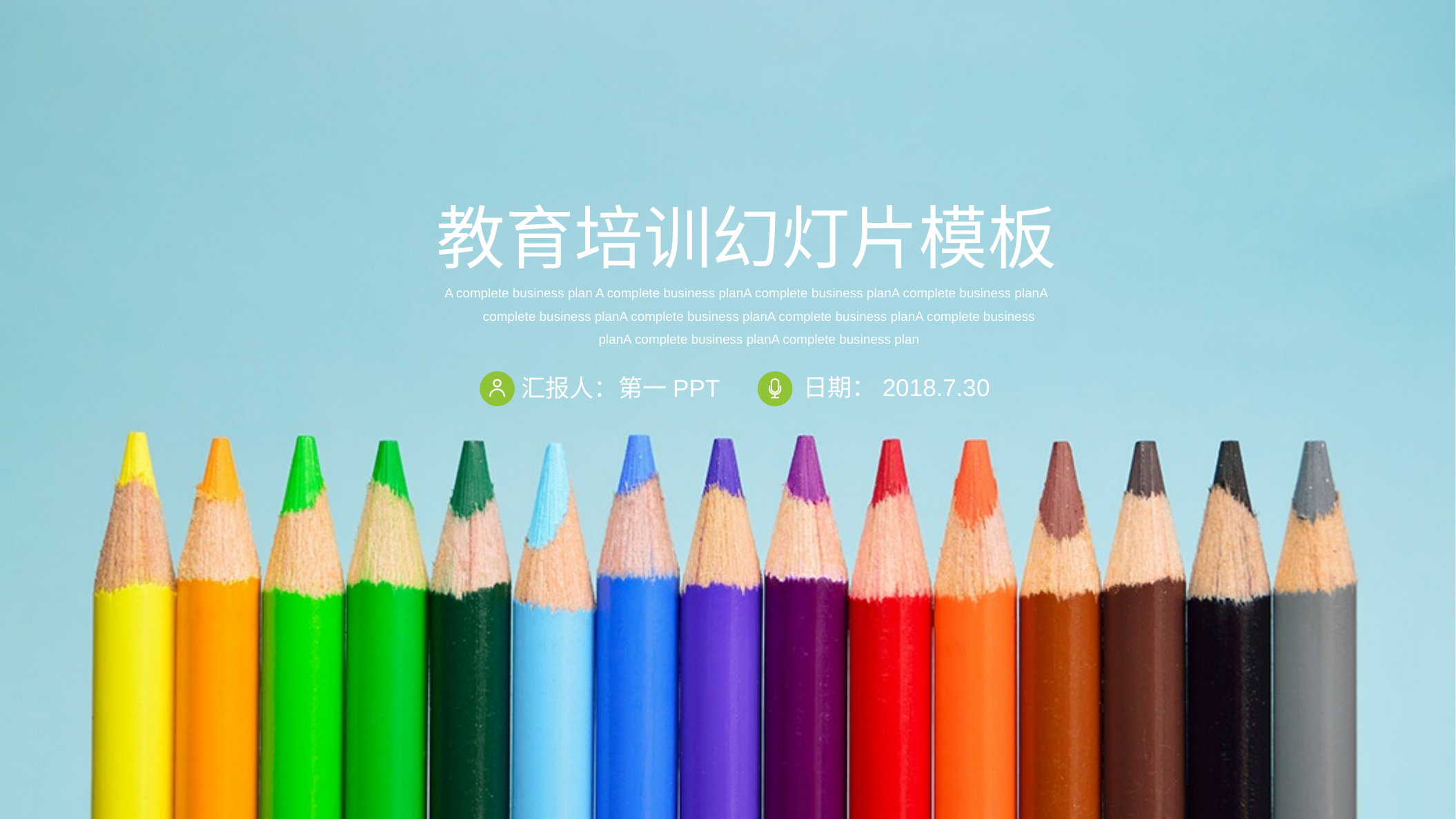

教育培训幻灯片模板
A complete business plan A complete business planA complete business planA complete business planA complete business planA complete business planA complete business planA complete business planA complete business planA complete business plan
日期：2018.7.30
汇报人：第一PPT